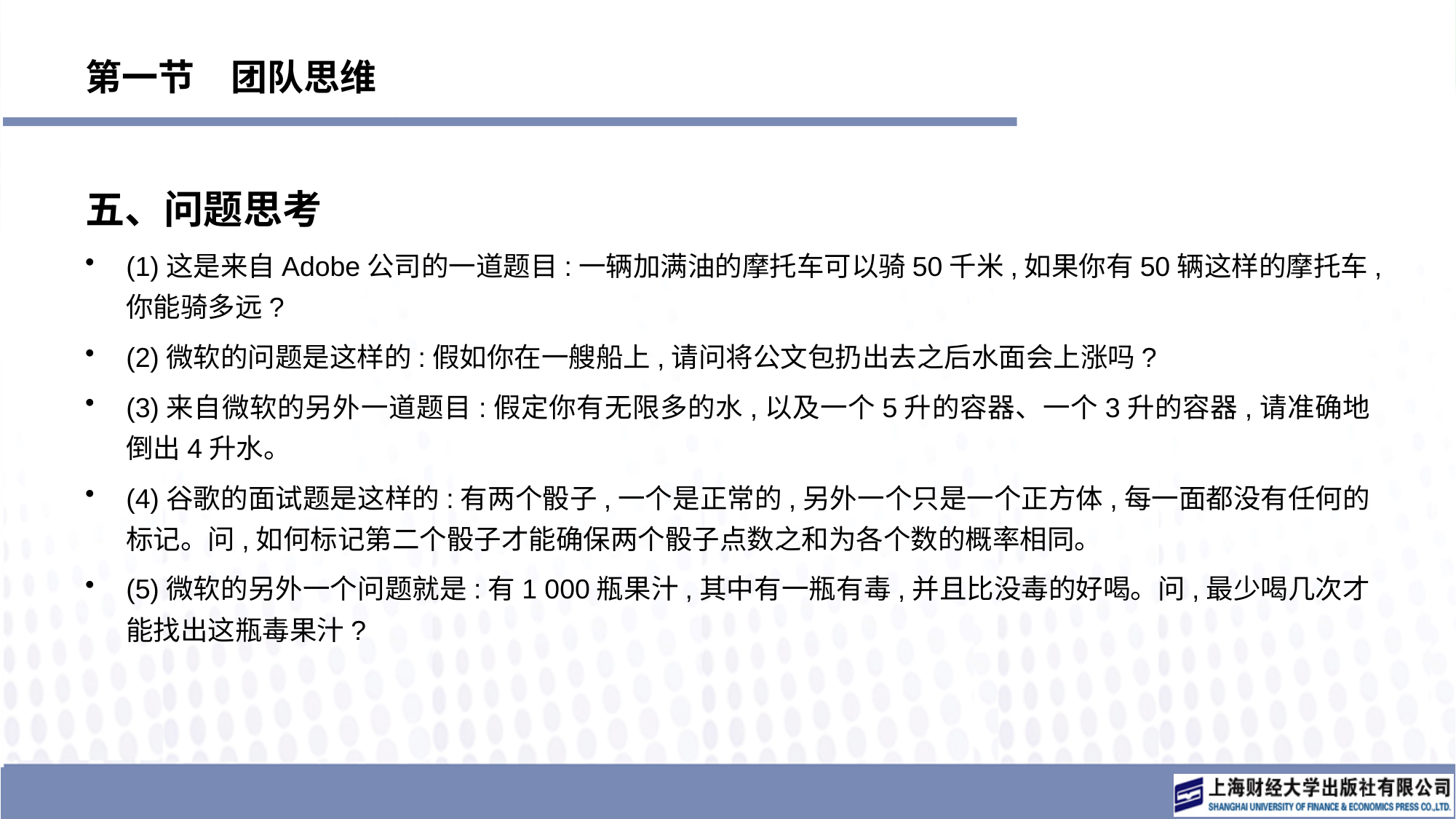

# 第一节　团队思维
五、问题思考
(1)这是来自Adobe公司的一道题目:一辆加满油的摩托车可以骑50千米,如果你有50辆这样的摩托车,你能骑多远?
(2)微软的问题是这样的:假如你在一艘船上,请问将公文包扔出去之后水面会上涨吗?
(3)来自微软的另外一道题目:假定你有无限多的水,以及一个5升的容器、一个3升的容器,请准确地倒出4升水。
(4)谷歌的面试题是这样的:有两个骰子,一个是正常的,另外一个只是一个正方体,每一面都没有任何的标记。问,如何标记第二个骰子才能确保两个骰子点数之和为各个数的概率相同。
(5)微软的另外一个问题就是:有1 000瓶果汁,其中有一瓶有毒,并且比没毒的好喝。问,最少喝几次才能找出这瓶毒果汁?